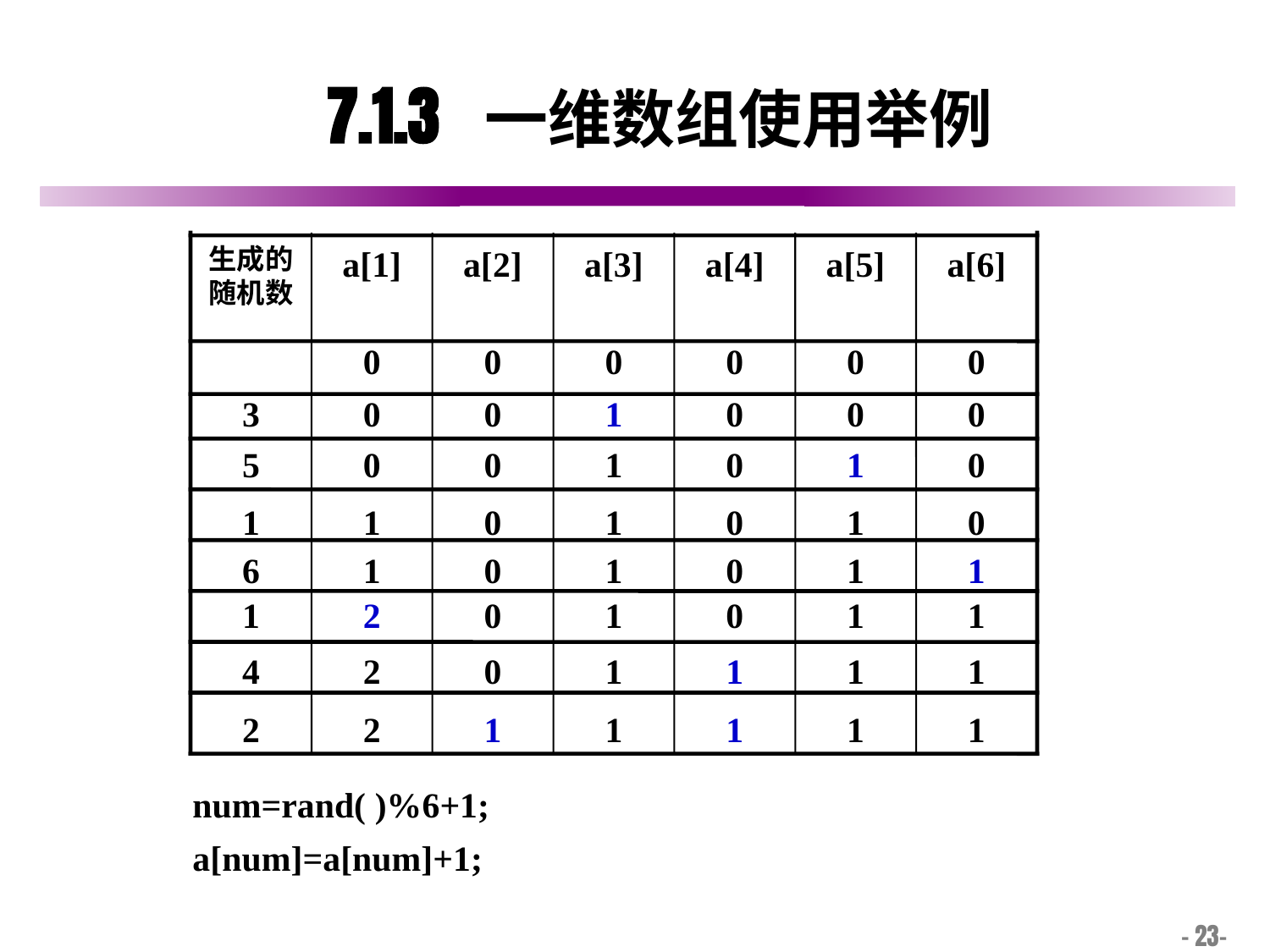

# 7.1.3  一维数组使用举例

生成的随机数

a[1]
a[2]
a[3]
a[4]
a[5]
a[6]

0
0
0
0
0
0
3
0
0
1
0
0
0
5
0
0
1
0
1
0
1
1
0
1
0
1
0
6
1
0
1
0
1
1
1
2
0
1
0
1
1
4
2
0
1
1
1
1
2
2
1
1
1
1
1
num=rand( )%6+1;
a[num]=a[num]+1;
 - 23-